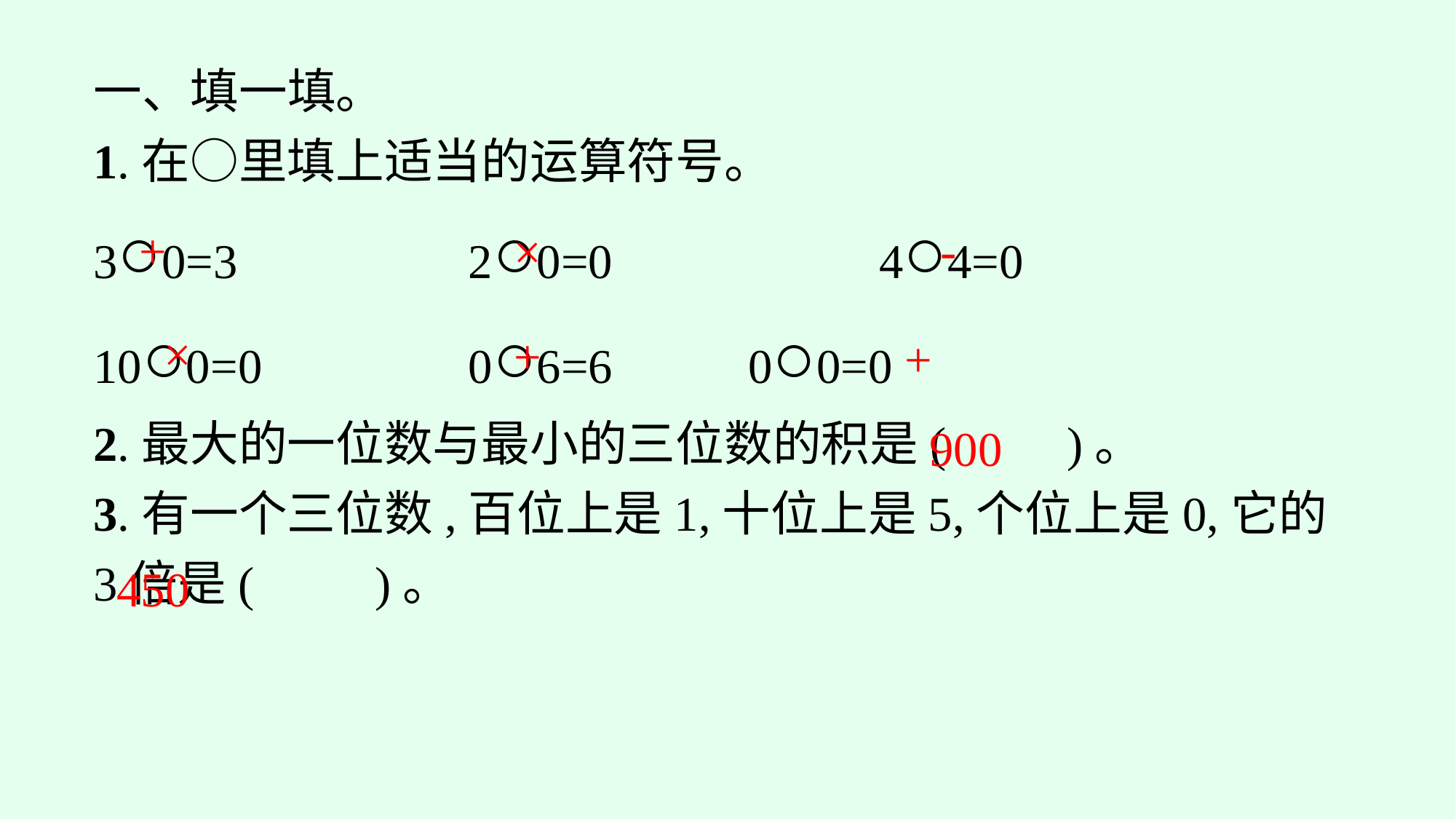

一、填一填。
1.在○里填上适当的运算符号。
3○0=3		2○0=0　　　　　4○4=0
10○0=0		0○6=6		0○0=0
-
+
×
×
+
+
900
2.最大的一位数与最小的三位数的积是(　　)。
3.有一个三位数,百位上是1,十位上是5,个位上是0,它的3倍是(　　)。
450